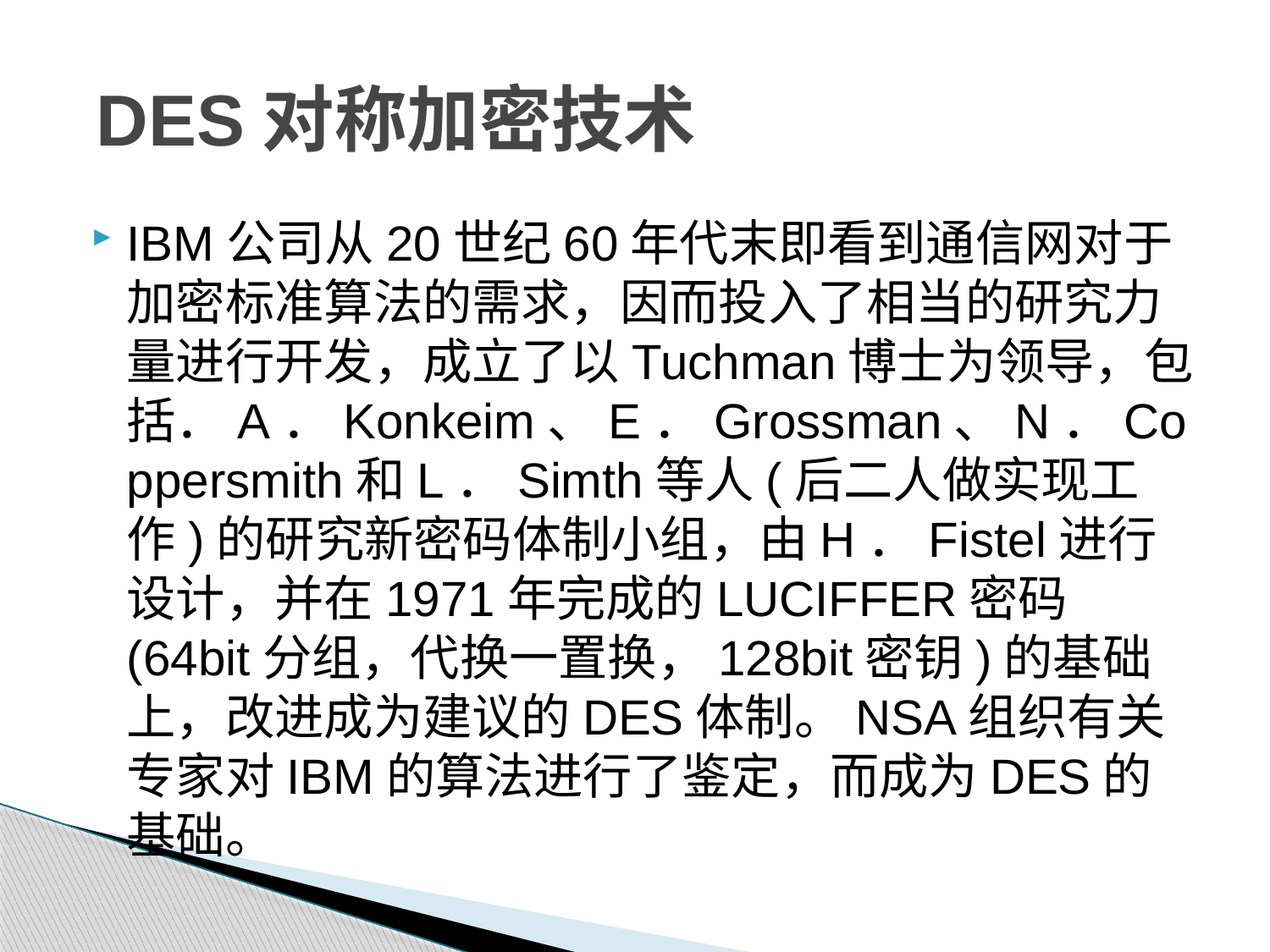

# DES对称加密技术
IBM公司从20世纪60年代末即看到通信网对于加密标准算法的需求，因而投入了相当的研究力量进行开发，成立了以Tuchman博士为领导，包括．A．Konkeim、E．Grossman、N．Coppersmith和L．Simth等人(后二人做实现工作)的研究新密码体制小组，由H．Fistel进行设计，并在1971年完成的LUCIFFER密码(64bit分组，代换一置换，128bit密钥)的基础上，改进成为建议的DES体制。NSA组织有关专家对IBM的算法进行了鉴定，而成为DES的基础。